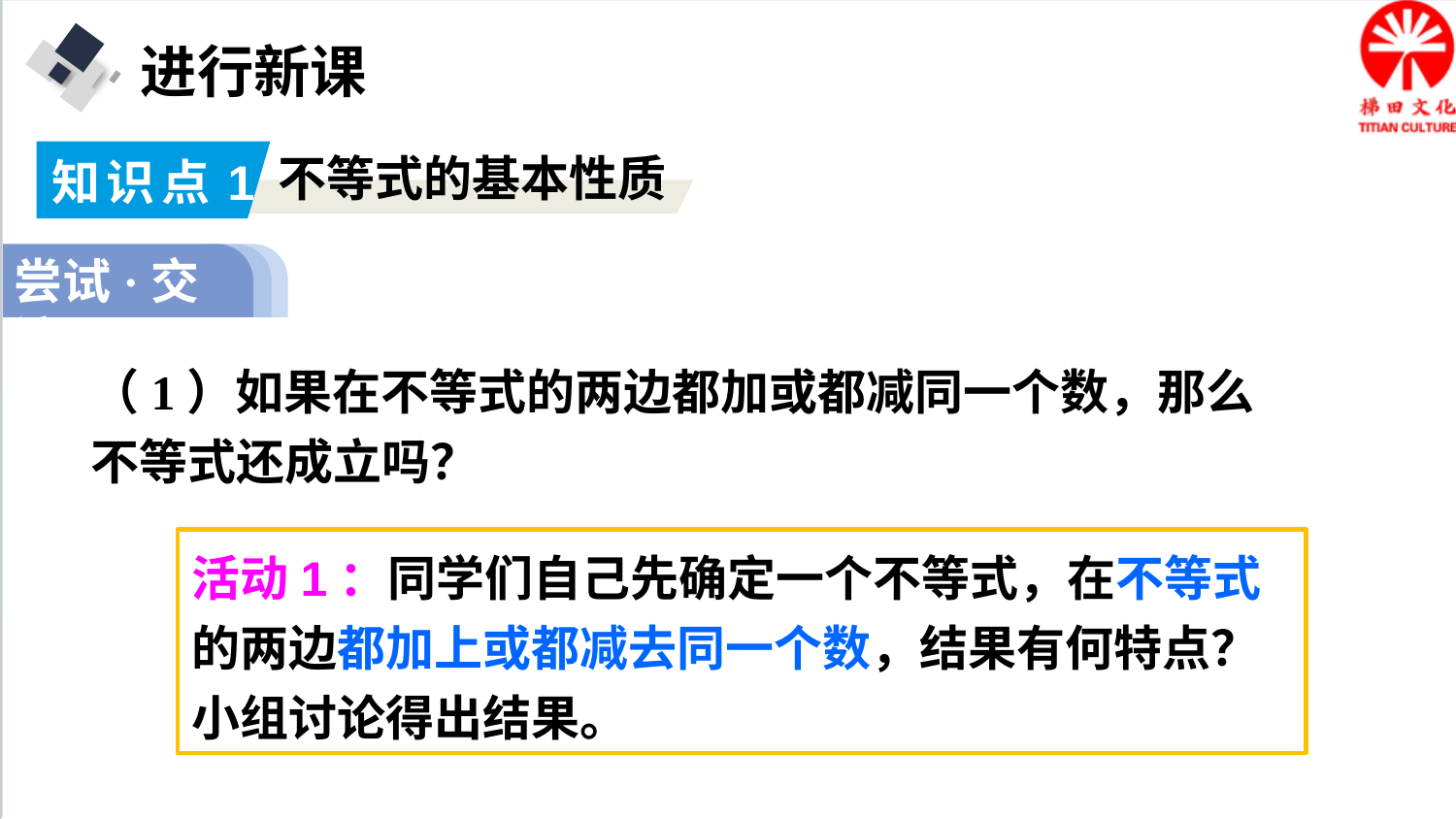

进行新课

知识点1

不等式的基本性质
尝试·交流

（1）如果在不等式的两边都加或都减同一个数，那么不等式还成立吗？
活动1：同学们自己先确定一个不等式，在不等式的两边都加上或都减去同一个数，结果有何特点？小组讨论得出结果。